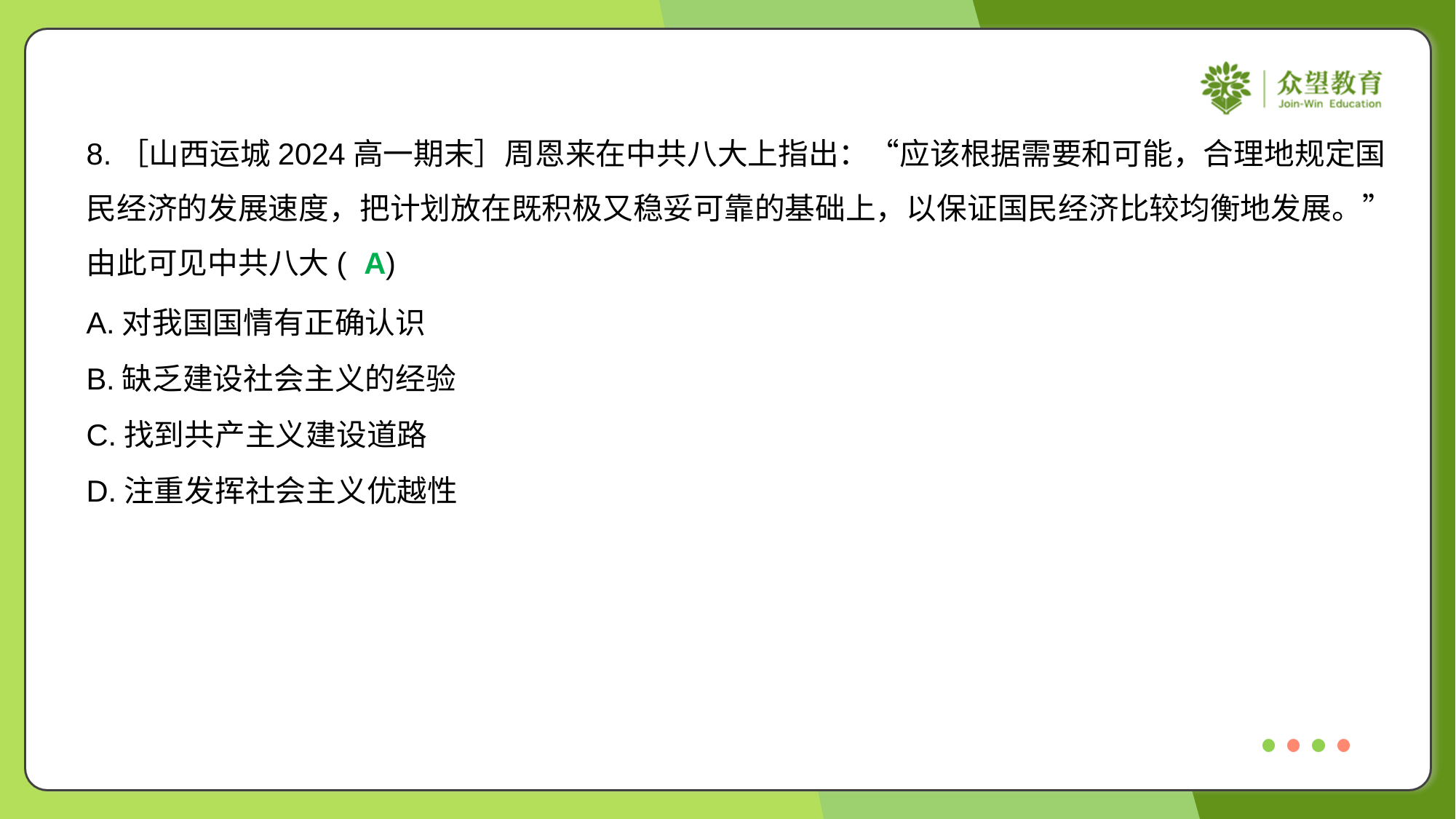

8.［山西运城2024高一期末］周恩来在中共八大上指出：“应该根据需要和可能，合理地规定国
民经济的发展速度，把计划放在既积极又稳妥可靠的基础上，以保证国民经济比较均衡地发展。”
由此可见中共八大(     )
A
A.对我国国情有正确认识
B.缺乏建设社会主义的经验
C.找到共产主义建设道路
D.注重发挥社会主义优越性